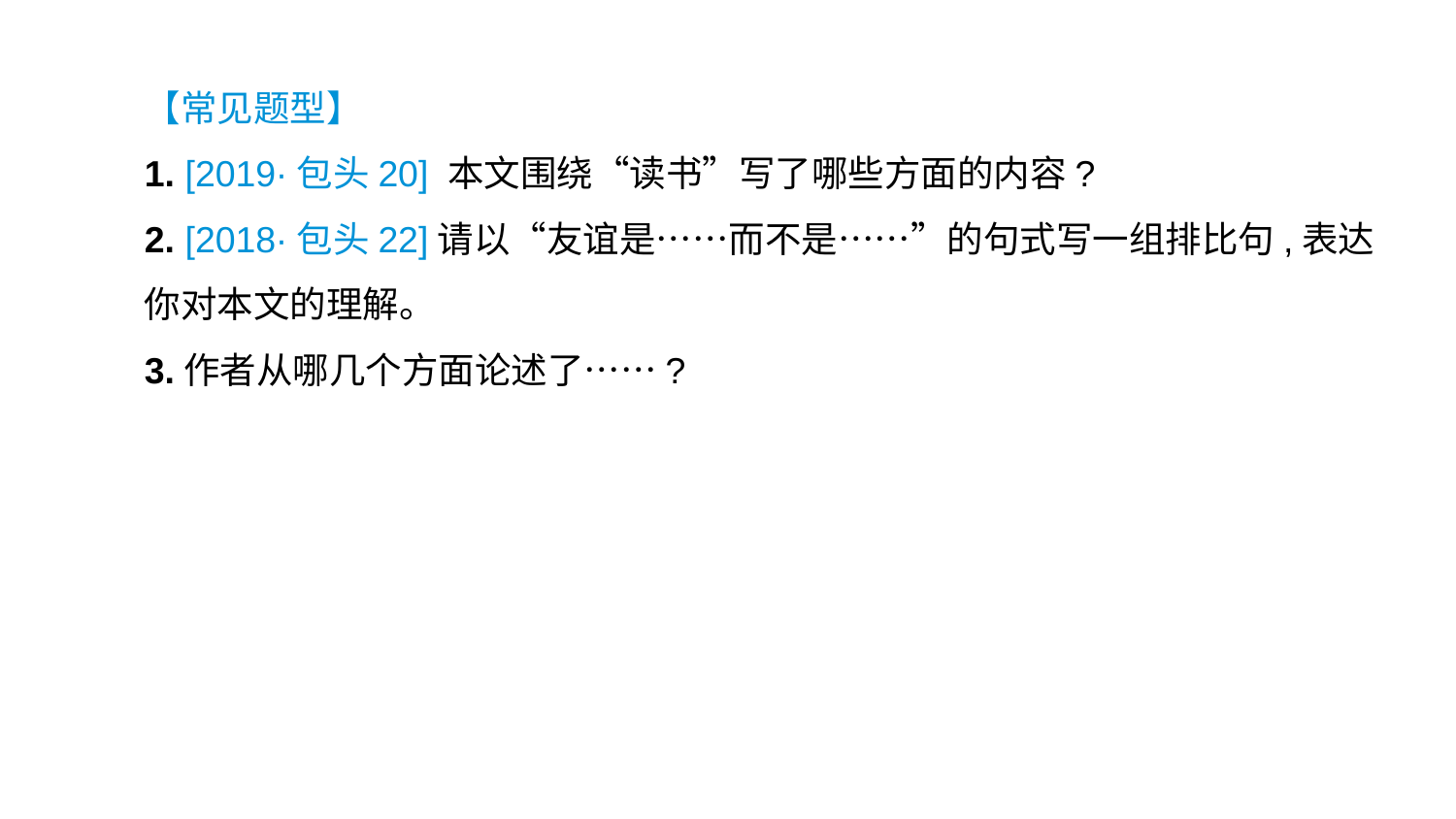

【常见题型】
1. [2019·包头20] 本文围绕“读书”写了哪些方面的内容?
2. [2018·包头22]请以“友谊是……而不是……”的句式写一组排比句,表达你对本文的理解。
3.作者从哪几个方面论述了……?